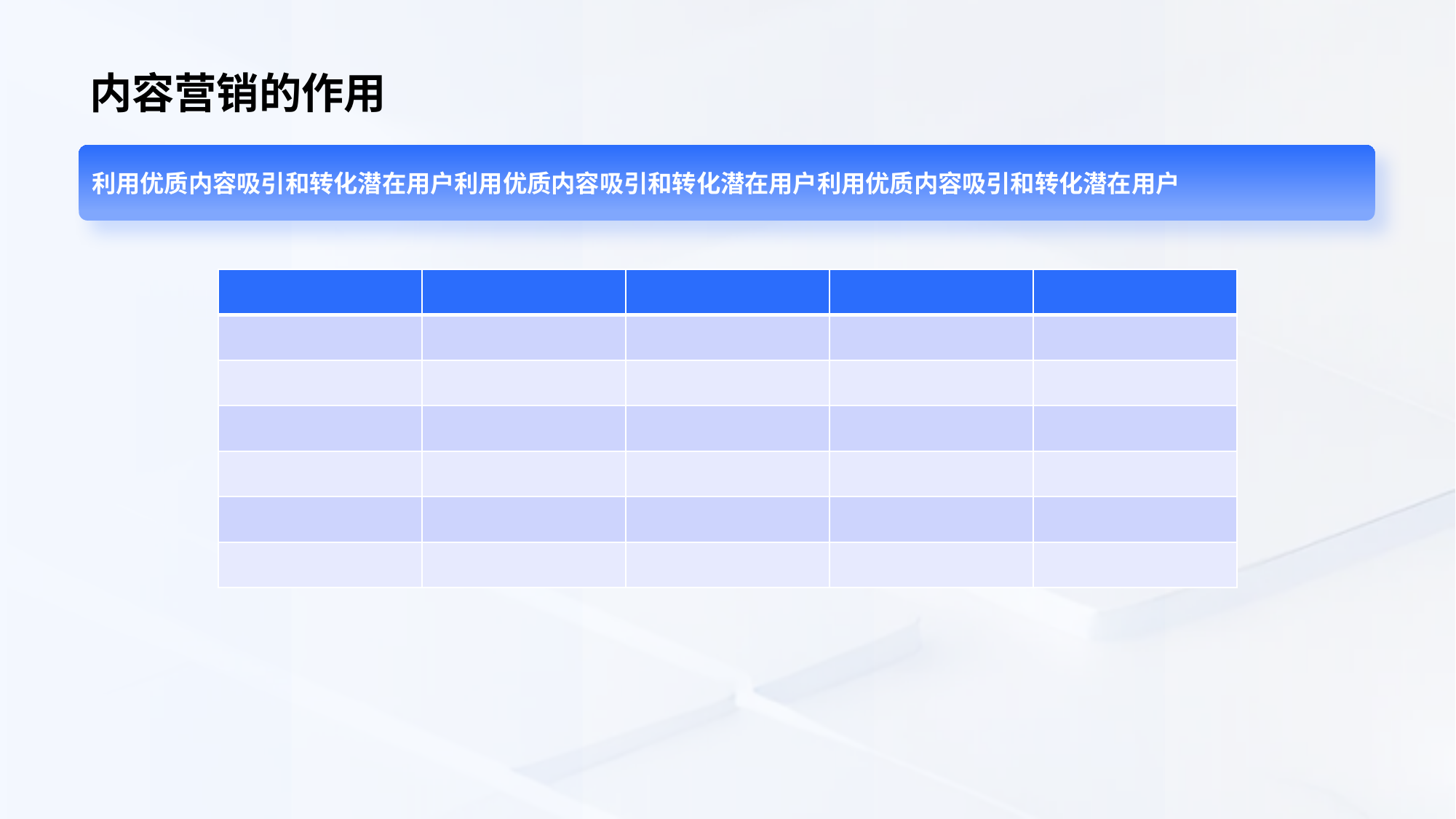

# 内容营销的作用
利用优质内容吸引和转化潜在用户利用优质内容吸引和转化潜在用户利用优质内容吸引和转化潜在用户
|  |  |  |  |  |
| --- | --- | --- | --- | --- |
|  |  |  |  |  |
|  |  |  |  |  |
|  |  |  |  |  |
|  |  |  |  |  |
|  |  |  |  |  |
|  |  |  |  |  |
3